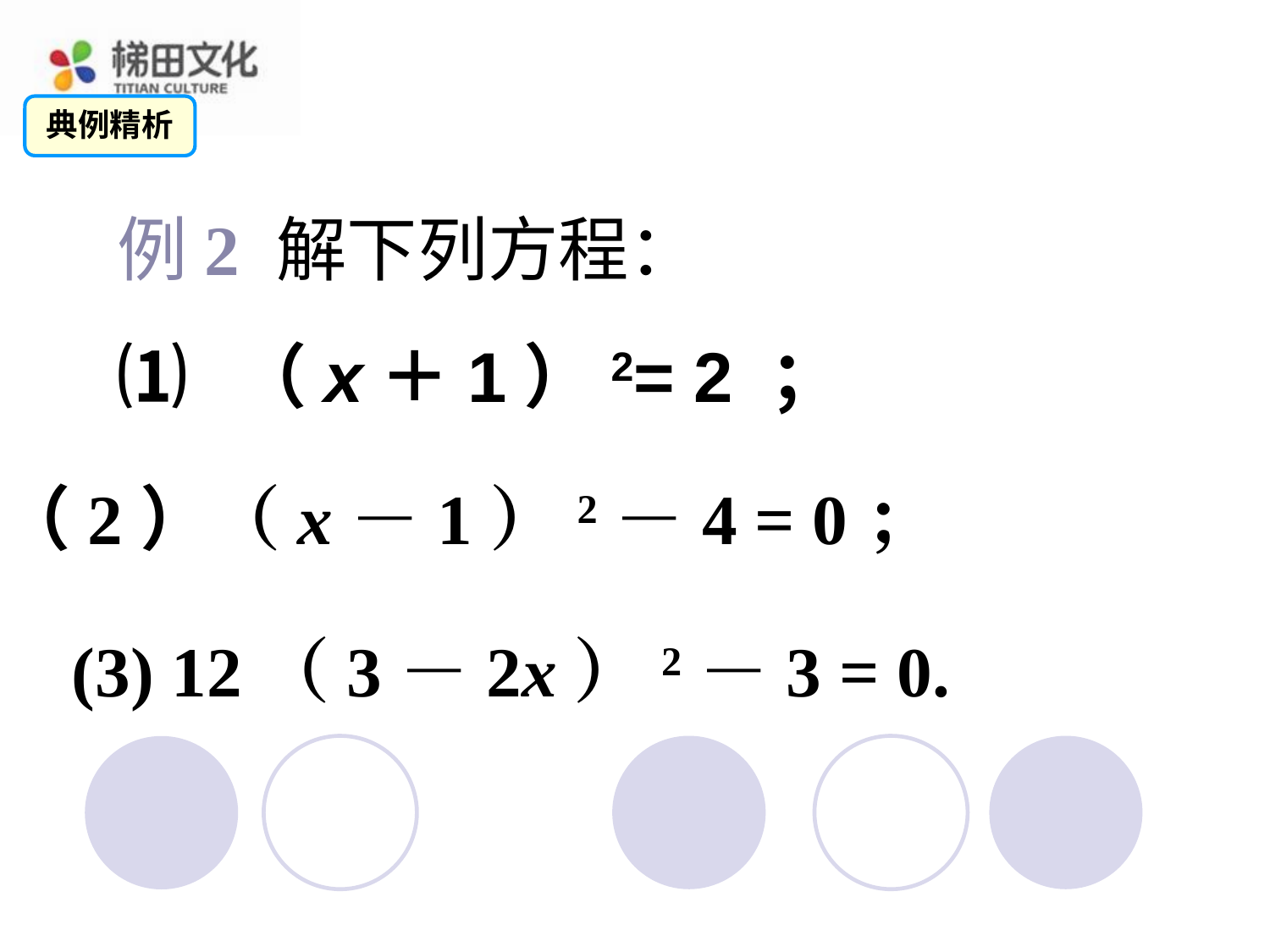

典例精析
例2 解下列方程：
⑴  （x＋1）2= 2 ；
（2）（x－1）2－4 = 0；
(3) 12（3－2x）2－3 = 0.